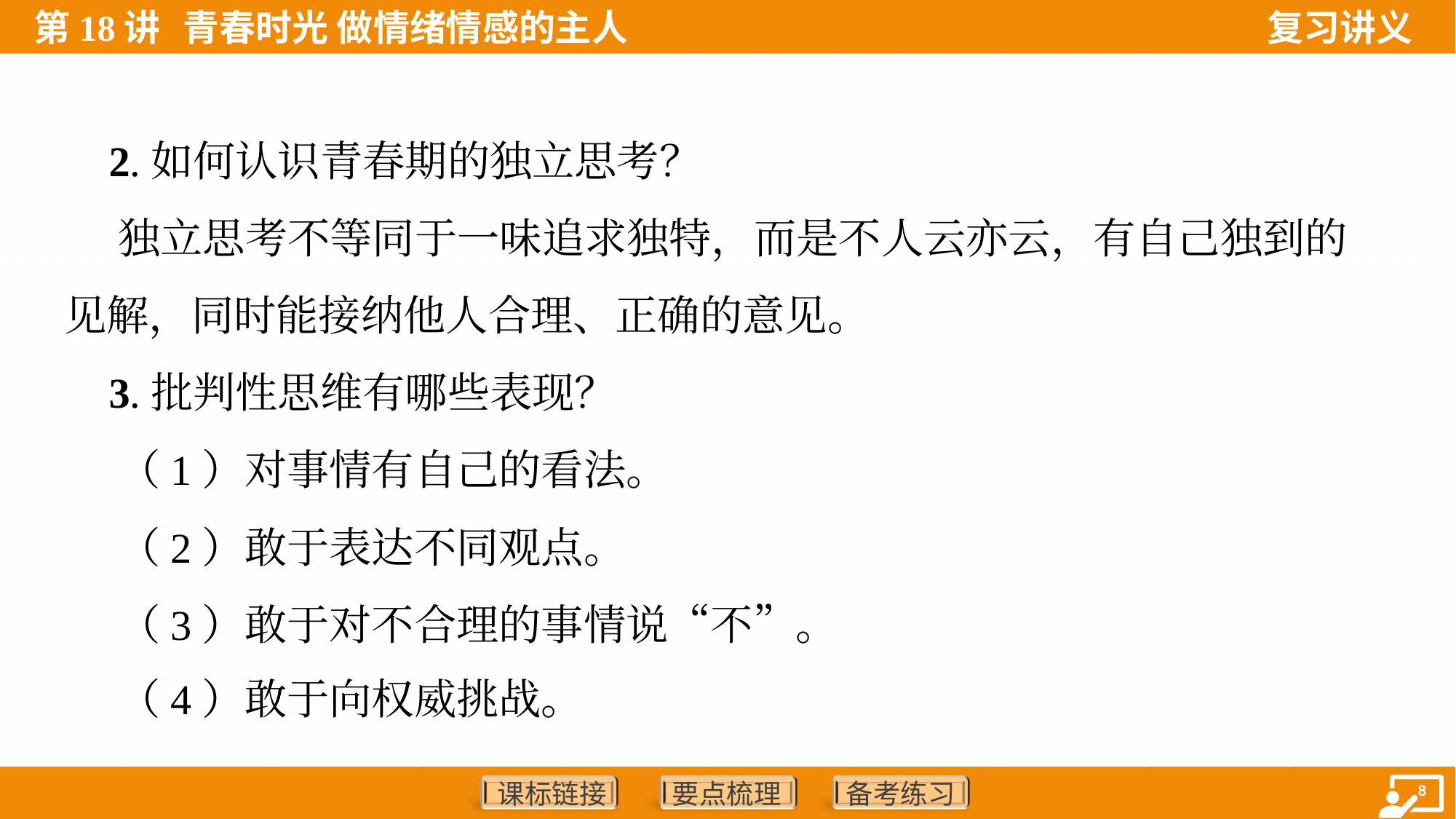

2.如何认识青春期的独立思考？
    独立思考不等同于一味追求独特，而是不人云亦云，有自己独到的
见解，同时能接纳他人合理、正确的意见。
    3.批判性思维有哪些表现？
    （1）对事情有自己的看法。
    （2）敢于表达不同观点。
    （3）敢于对不合理的事情说“不”。
    （4）敢于向权威挑战。